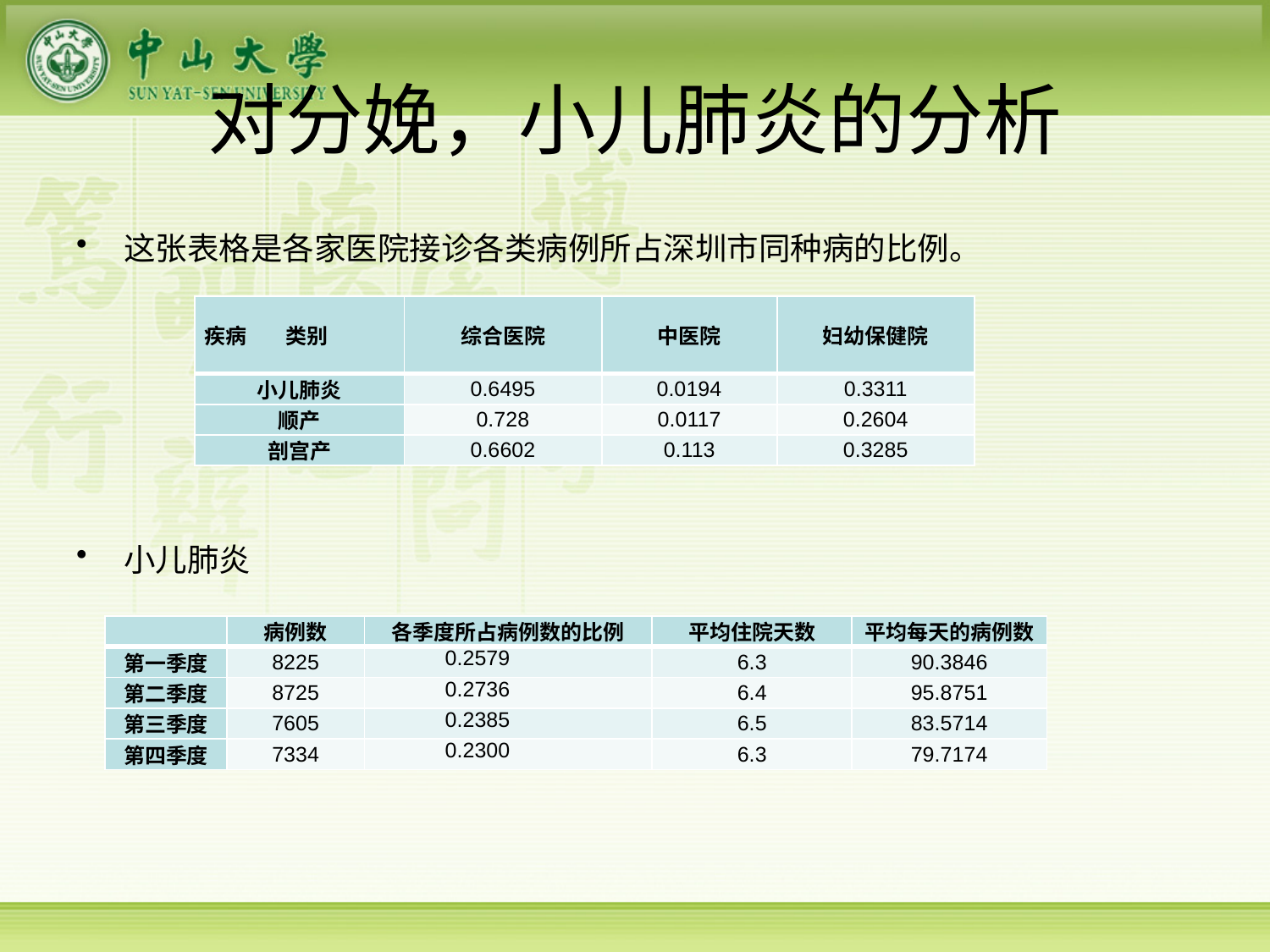

# 对分娩，小儿肺炎的分析
这张表格是各家医院接诊各类病例所占深圳市同种病的比例。

小儿肺炎
| 疾病 类别 | 综合医院 | 中医院 | 妇幼保健院 |
| --- | --- | --- | --- |
| 小儿肺炎 | 0.6495 | 0.0194 | 0.3311 |
| 顺产 | 0.728 | 0.0117 | 0.2604 |
| 剖宫产 | 0.6602 | 0.113 | 0.3285 |
|  | 病例数 | 各季度所占病例数的比例 | 平均住院天数 | 平均每天的病例数 |
| --- | --- | --- | --- | --- |
| 第一季度 | 8225 | 0.2579 | 6.3 | 90.3846 |
| 第二季度 | 8725 | 0.2736 | 6.4 | 95.8751 |
| 第三季度 | 7605 | 0.2385 | 6.5 | 83.5714 |
| 第四季度 | 7334 | 0.2300 | 6.3 | 79.7174 |